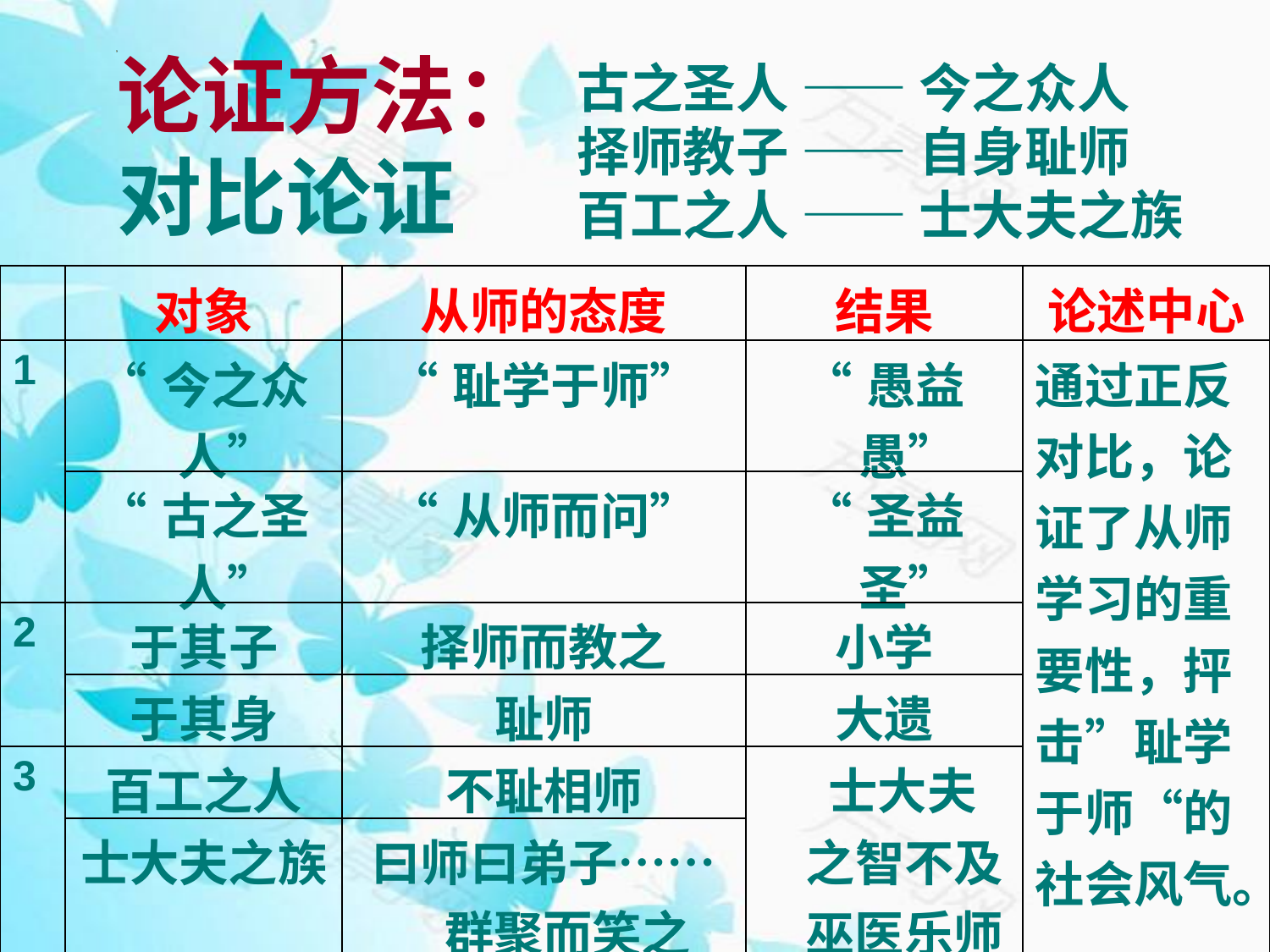

论证方法：对比论证
古之圣人 —— 今之众人
择师教子 —— 自身耻师
百工之人 —— 士大夫之族
|  | 对象 | 从师的态度 | 结果 | 论述中心 |
| --- | --- | --- | --- | --- |
| 1 | “今之众人” | “耻学于师” | “愚益愚” | 通过正反对比，论证了从师学习的重要性，抨击”耻学于师“的社会风气。 |
|  | “古之圣人” | “从师而问” | “圣益圣” |  |
| 2 | 于其子 | 择师而教之 | 小学 |  |
|  | 于其身 | 耻师 | 大遗 |  |
| 3 | 百工之人 | 不耻相师 | 士大夫之智不及巫医乐师百工之人 |  |
|  | 士大夫之族 | 曰师曰弟子……群聚而笑之 |  |  |